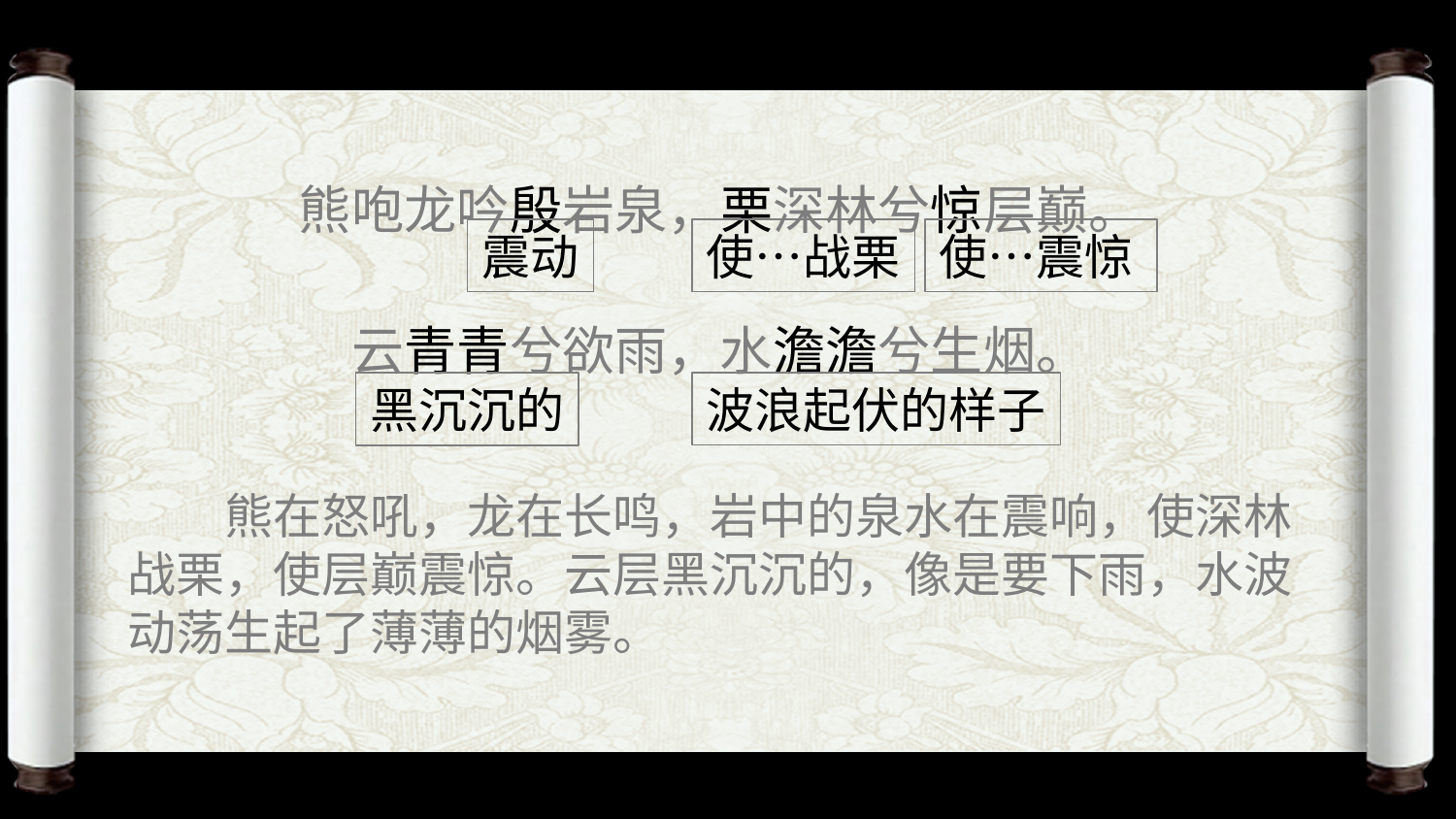

熊咆龙吟殷岩泉，栗深林兮惊层巅。
云青青兮欲雨，水澹澹兮生烟。
震动
使…战栗
使…震惊
波浪起伏的样子
黑沉沉的
熊在怒吼，龙在长鸣，岩中的泉水在震响，使深林战栗，使层巅震惊。云层黑沉沉的，像是要下雨，水波动荡生起了薄薄的烟雾。